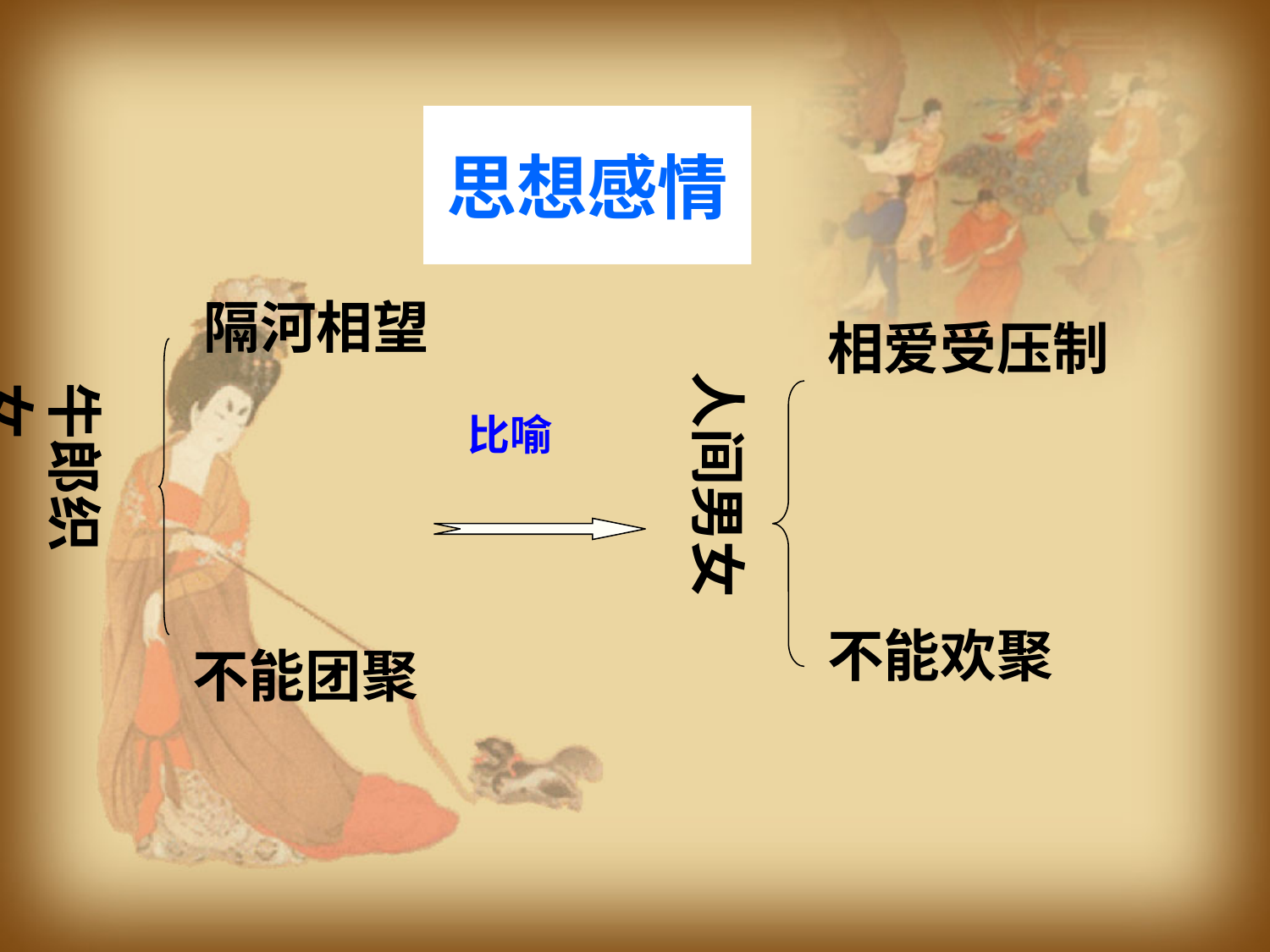

思想感情

隔河相望
相爱受压制

人间男女
牛郎织女

比喻

不能欢聚

不能团聚